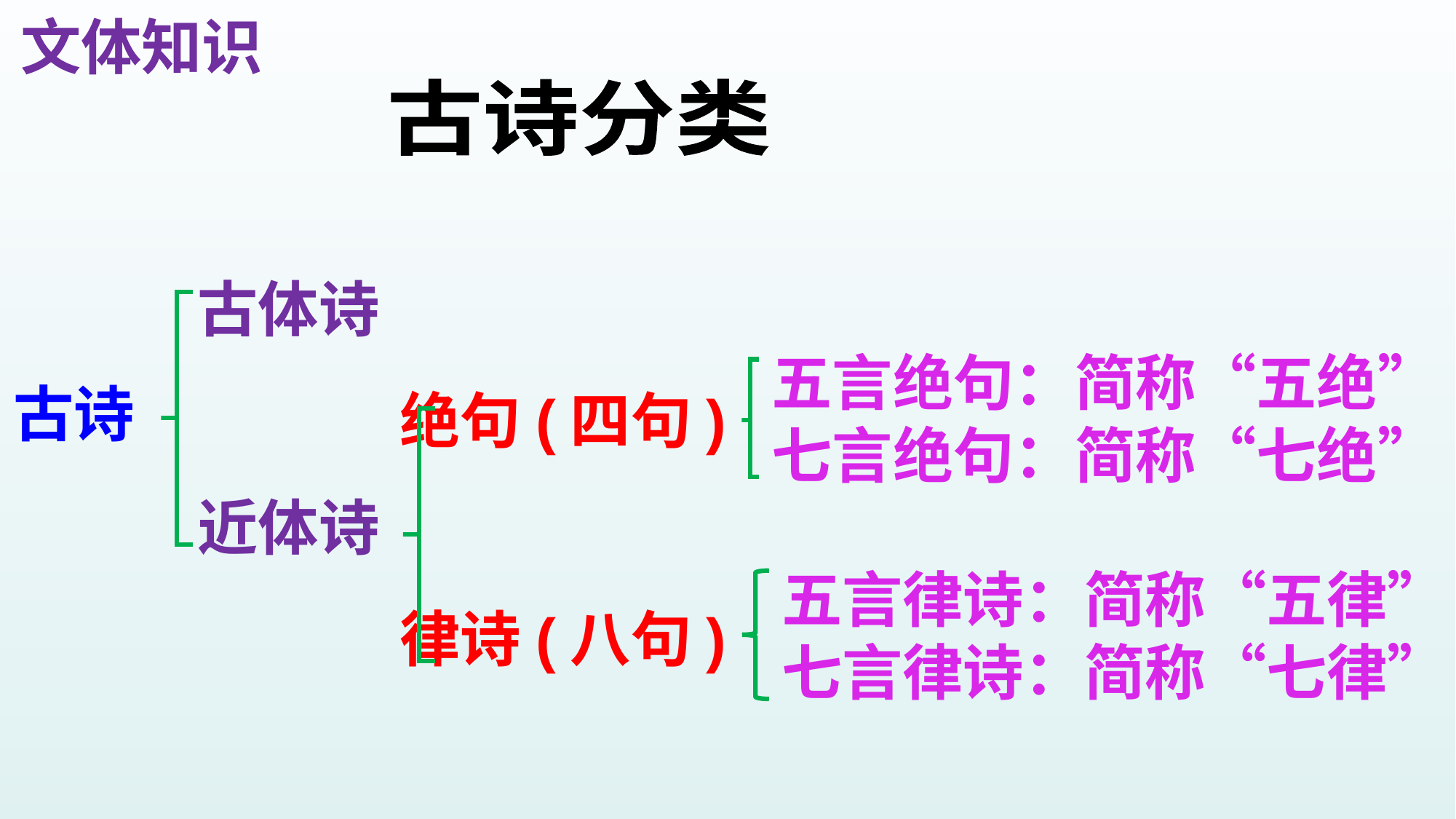

文体知识
古诗分类
古体诗

近体诗

五言绝句：简称“五绝”
七言绝句：简称“七绝”

古诗
绝句(四句)

律诗(八句)

五言律诗：简称“五律”
七言律诗：简称“七律”